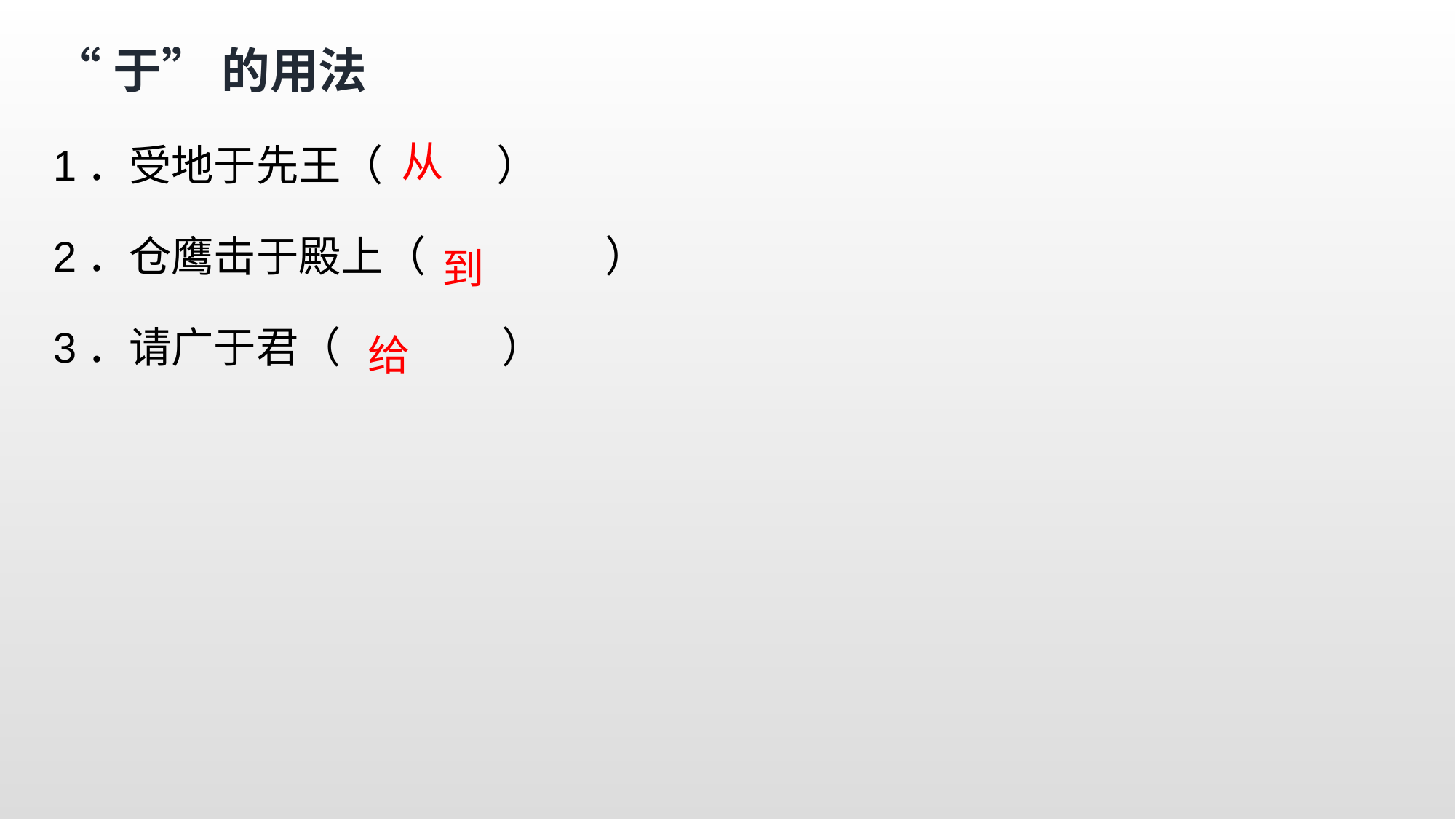

“于” 的用法

1．受地于先王（            ）

2．仓鹰击于殿上（                   ）

3．请广于君（                 ）

从
到
给